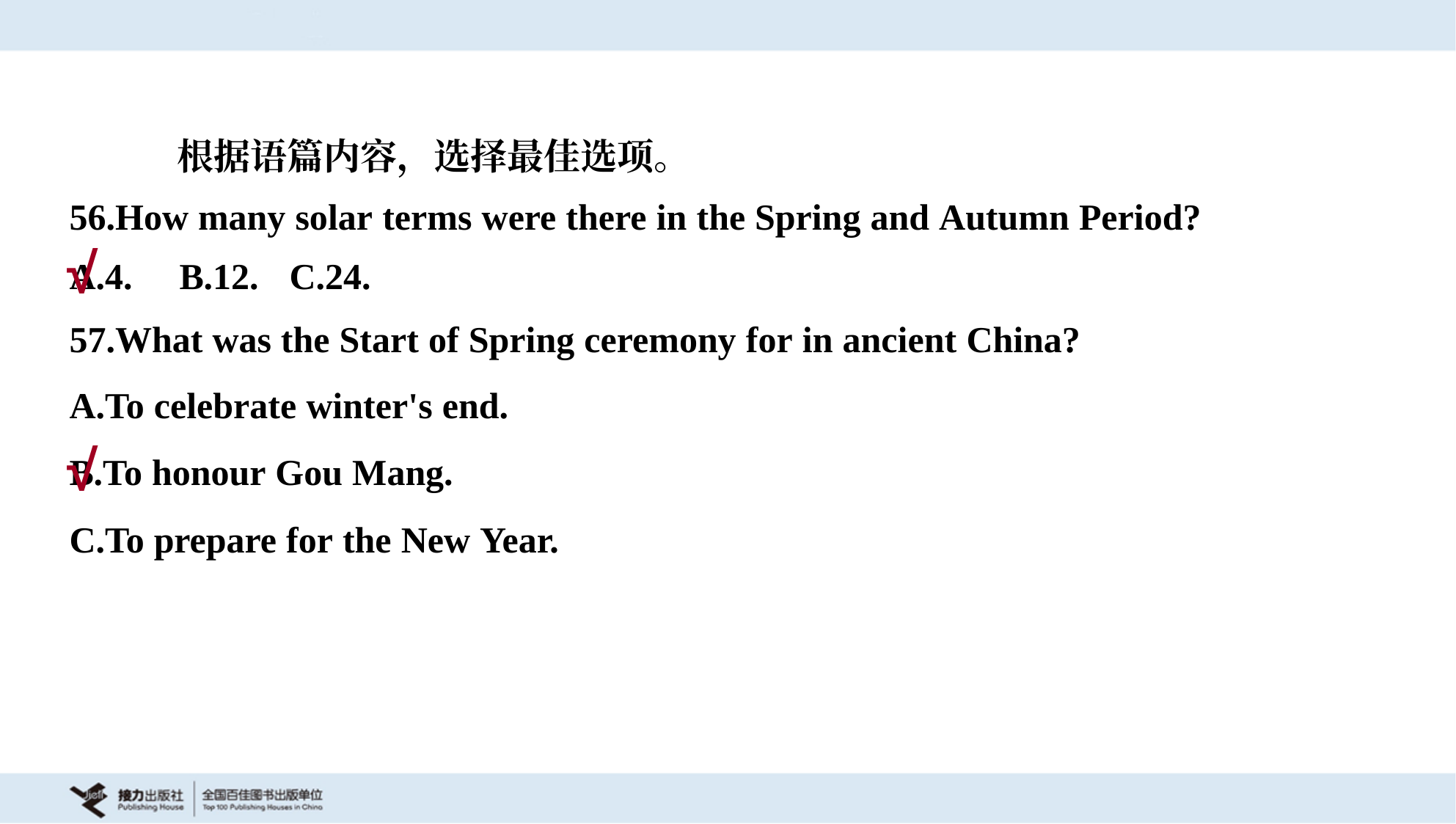

根据语篇内容，选择最佳选项。
56.How many solar terms were there in the Spring and Autumn Period?
A.4.	B.12.	C.24.
√
57.What was the Start of Spring ceremony for in ancient China?
A.To celebrate winter's end.
B.To honour Gou Mang.
C.To prepare for the New Year.
√